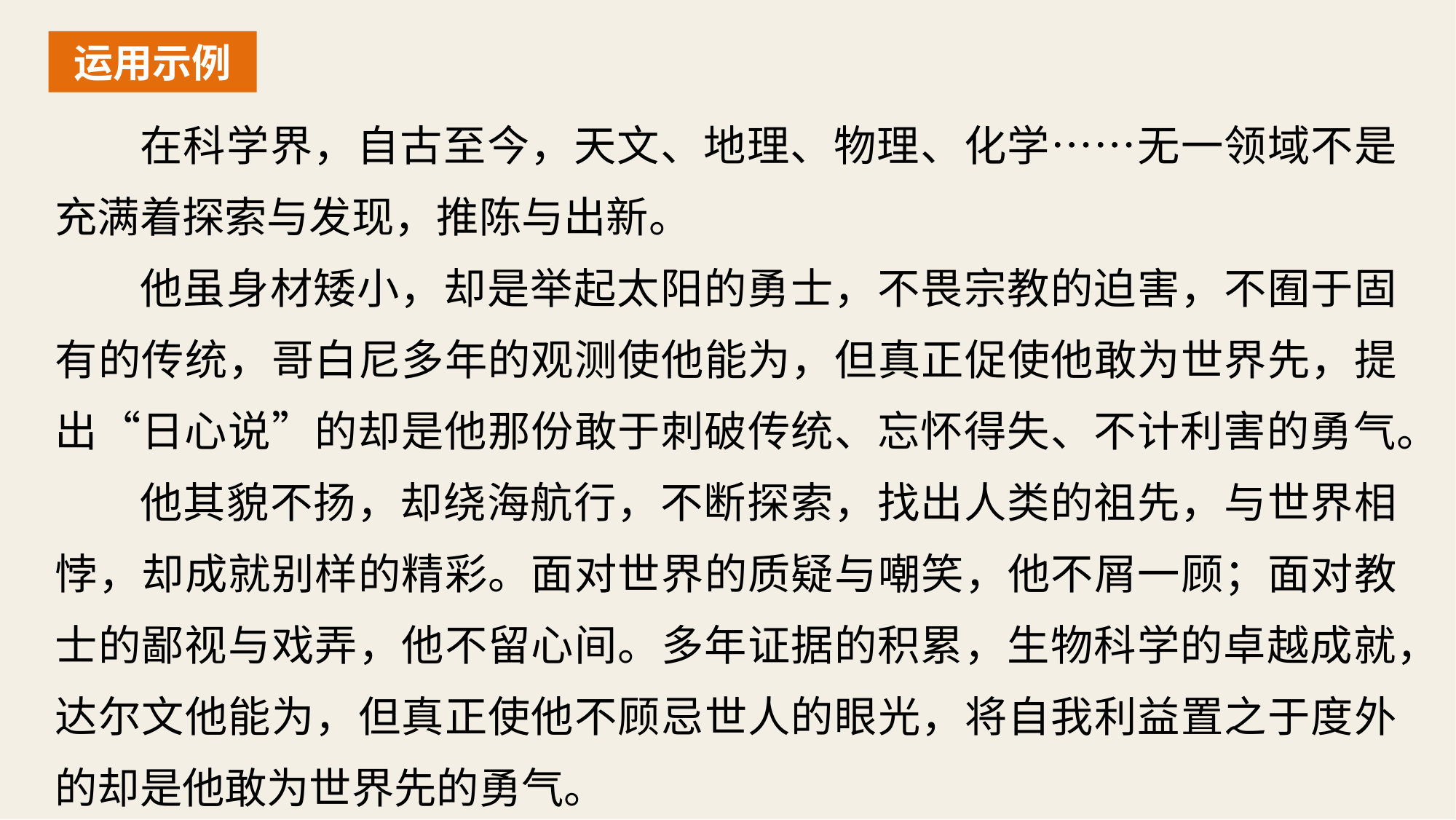

运用示例
在科学界，自古至今，天文、地理、物理、化学……无一领域不是充满着探索与发现，推陈与出新。
他虽身材矮小，却是举起太阳的勇士，不畏宗教的迫害，不囿于固有的传统，哥白尼多年的观测使他能为，但真正促使他敢为世界先，提出“日心说”的却是他那份敢于刺破传统、忘怀得失、不计利害的勇气。
他其貌不扬，却绕海航行，不断探索，找出人类的祖先，与世界相悖，却成就别样的精彩。面对世界的质疑与嘲笑，他不屑一顾；面对教士的鄙视与戏弄，他不留心间。多年证据的积累，生物科学的卓越成就，达尔文他能为，但真正使他不顾忌世人的眼光，将自我利益置之于度外的却是他敢为世界先的勇气。